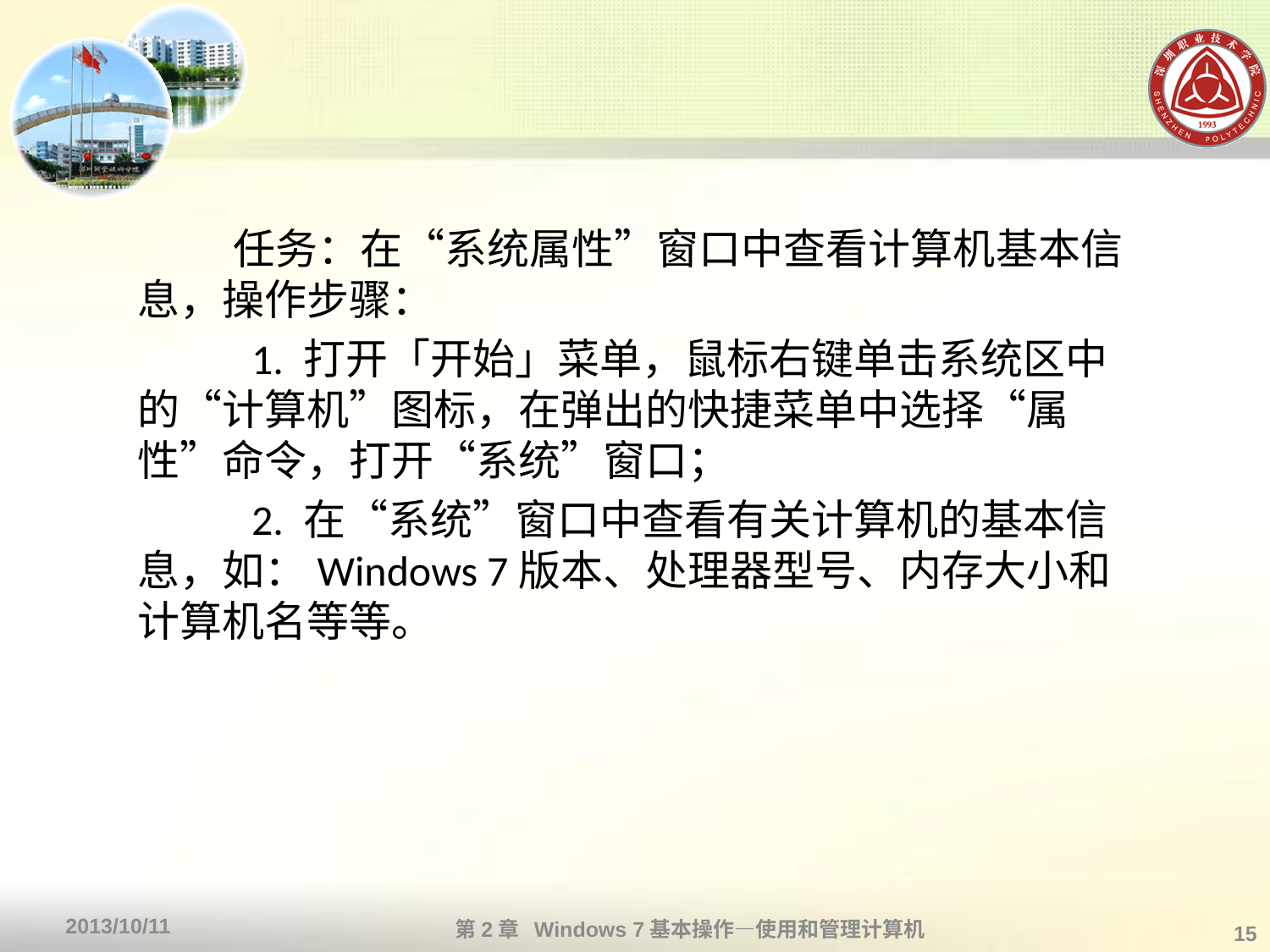

#
         任务：在“系统属性”窗口中查看计算机基本信息，操作步骤：
　  　1. 打开「开始」菜单，鼠标右键单击系统区中的“计算机”图标，在弹出的快捷菜单中选择“属性”命令，打开“系统”窗口；
　　  2. 在“系统”窗口中查看有关计算机的基本信息，如：Windows 7版本、处理器型号、内存大小和计算机名等等。
第2章  Windows 7基本操作—使用和管理计算机
2013/10/11
15